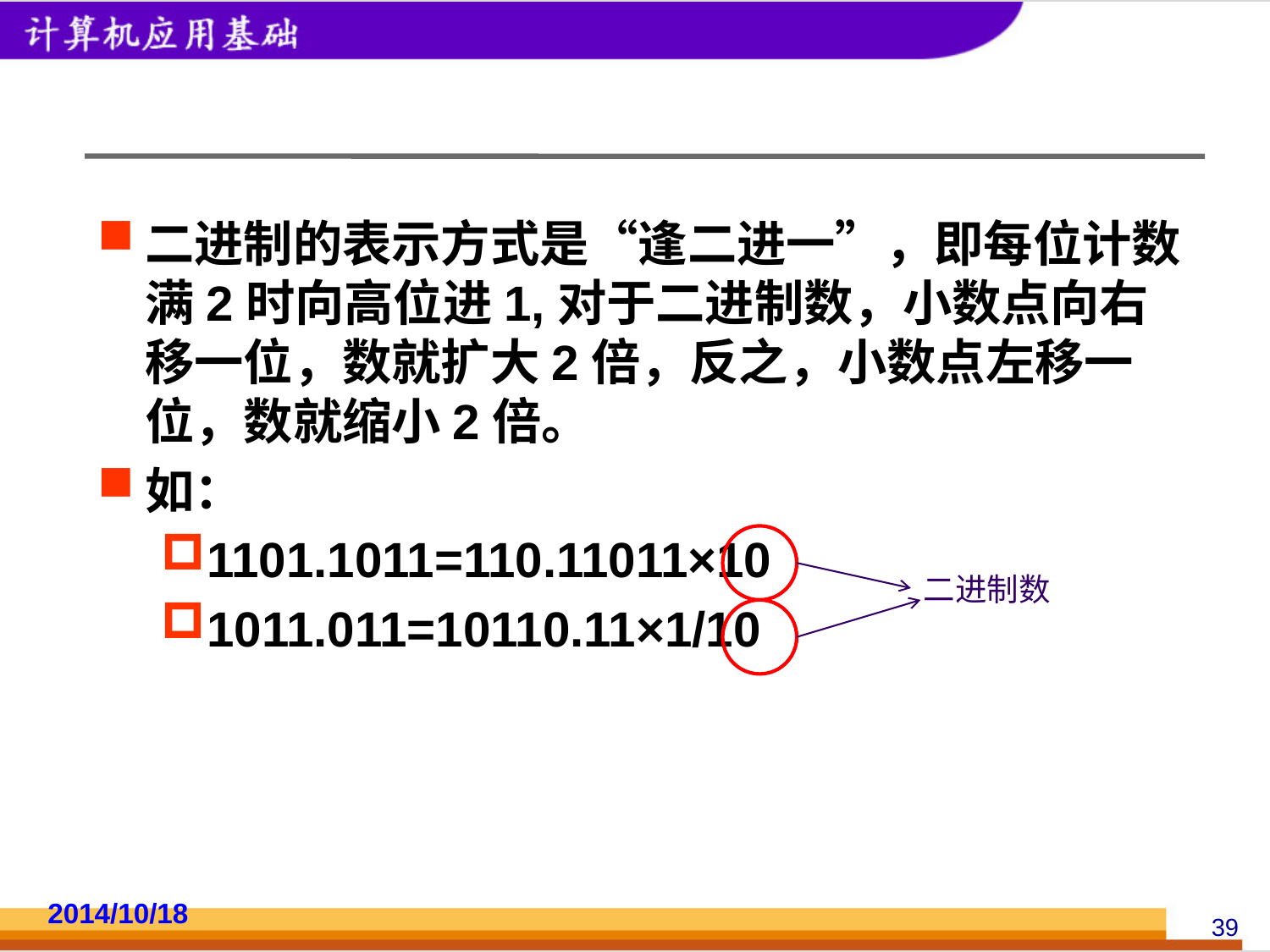

#
二进制的表示方式是“逢二进一”，即每位计数满2时向高位进1,对于二进制数，小数点向右移一位，数就扩大2倍，反之，小数点左移一位，数就缩小2倍。
如：
1101.1011=110.11011×10
1011.011=10110.11×1/10

二进制数

2014/10/18